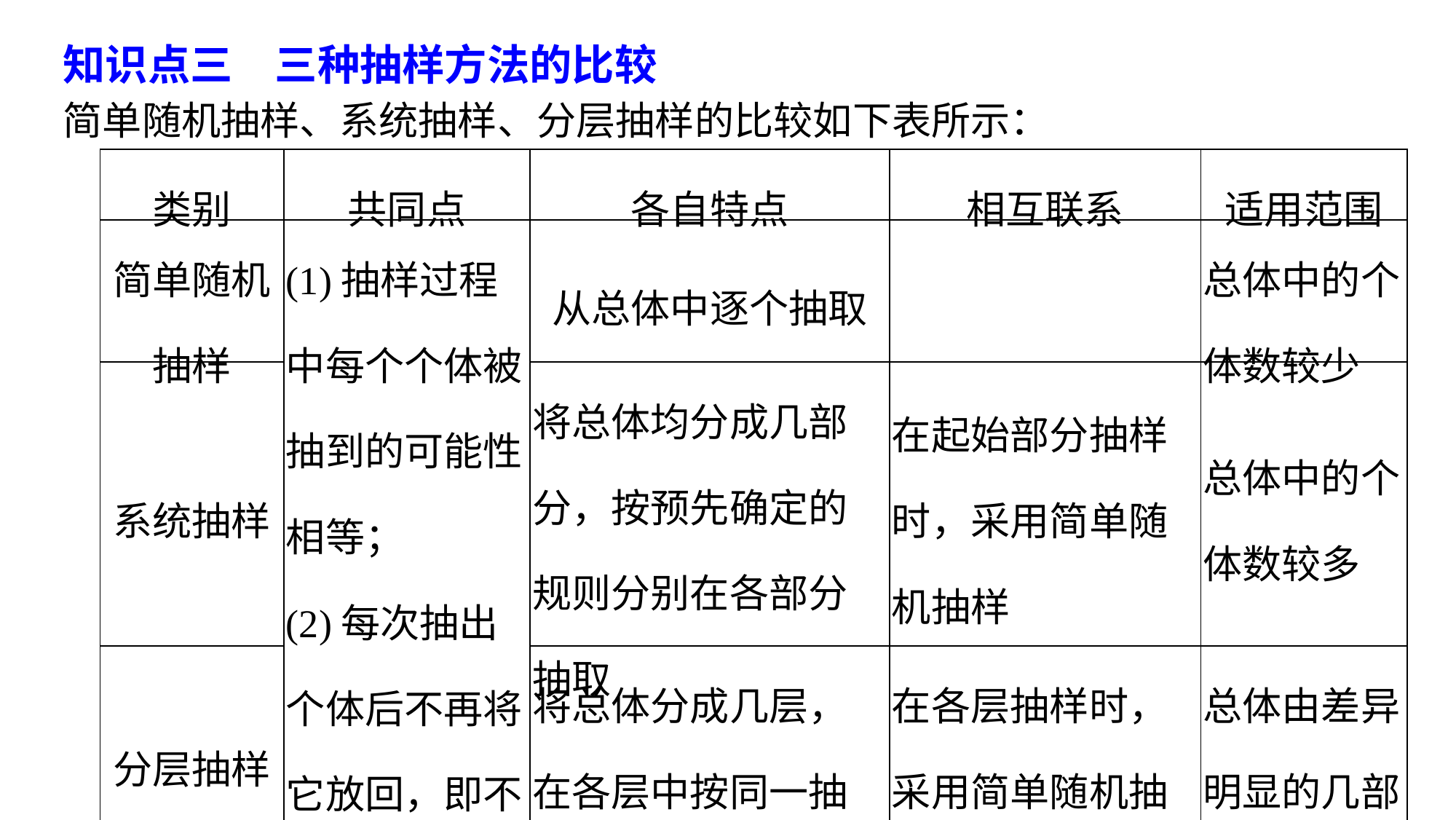

知识点三　三种抽样方法的比较
简单随机抽样、系统抽样、分层抽样的比较如下表所示：
| 类别 | 共同点 | 各自特点 | 相互联系 | 适用范围 |
| --- | --- | --- | --- | --- |
| 简单随机抽样 | (1)抽样过程中每个个体被抽到的可能性相等； (2)每次抽出个体后不再将它放回，即不放回抽样 | 从总体中逐个抽取 |  | 总体中的个体数较少 |
| 系统抽样 |  | 将总体均分成几部分，按预先确定的规则分别在各部分抽取 | 在起始部分抽样时，采用简单随机抽样 | 总体中的个体数较多 |
| 分层抽样 |  | 将总体分成几层，在各层中按同一抽样比抽取 | 在各层抽样时，采用简单随机抽样或系统抽样 | 总体由差异明显的几部分组成 |